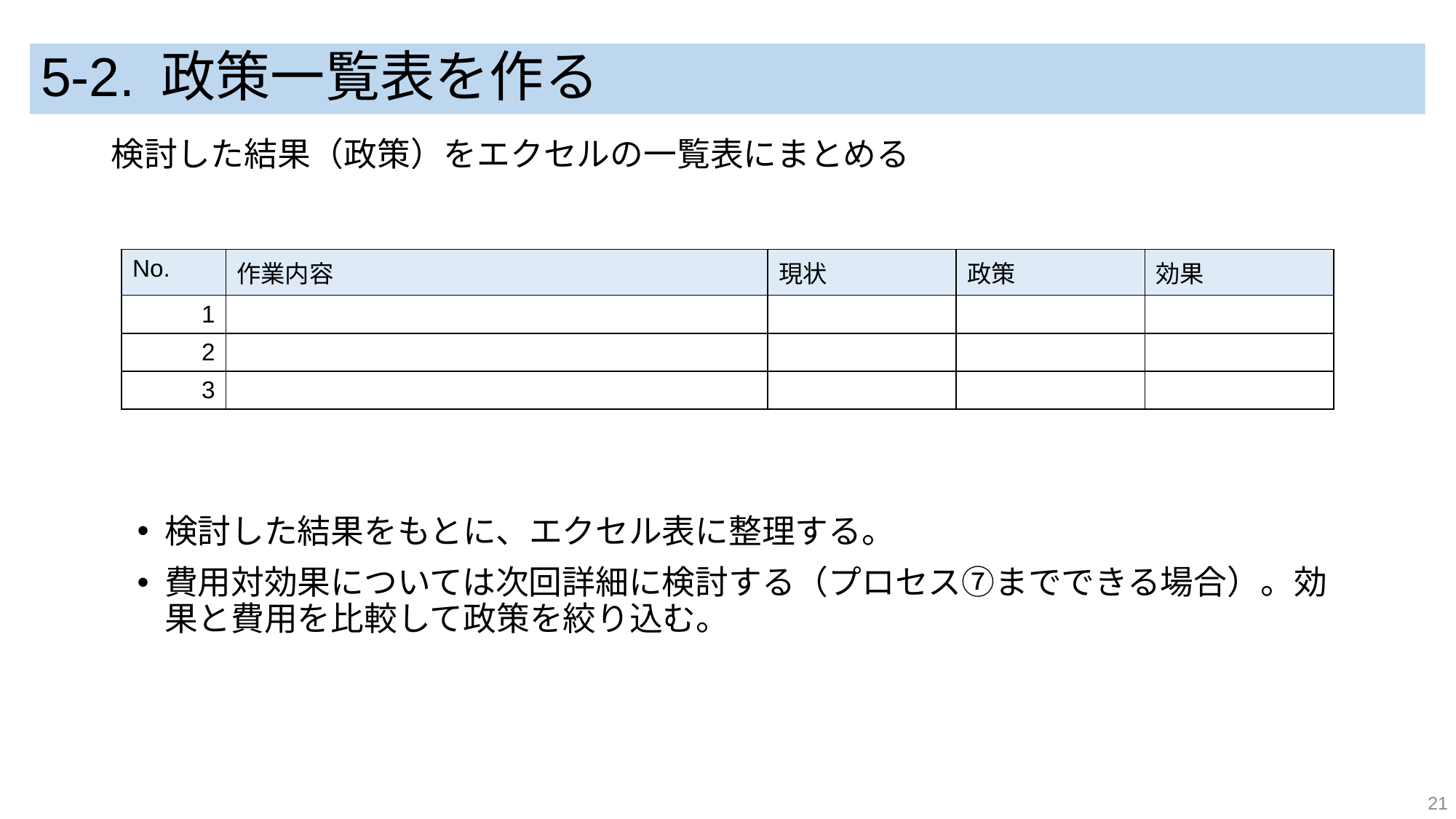

# 5-2. 政策一覧表を作る
検討した結果（政策）をエクセルの一覧表にまとめる

検討した結果をもとに、エクセル表に整理する。
費用対効果については次回詳細に検討する（プロセス⑦までできる場合）。効果と費用を比較して政策を絞り込む。

| No. | 作業内容 | 現状 | 政策 | 効果 |
| --- | --- | --- | --- | --- |
| 1 |  |  |  |  |
| 2 |  |  |  |  |
| 3 |  |  |  |  |
21